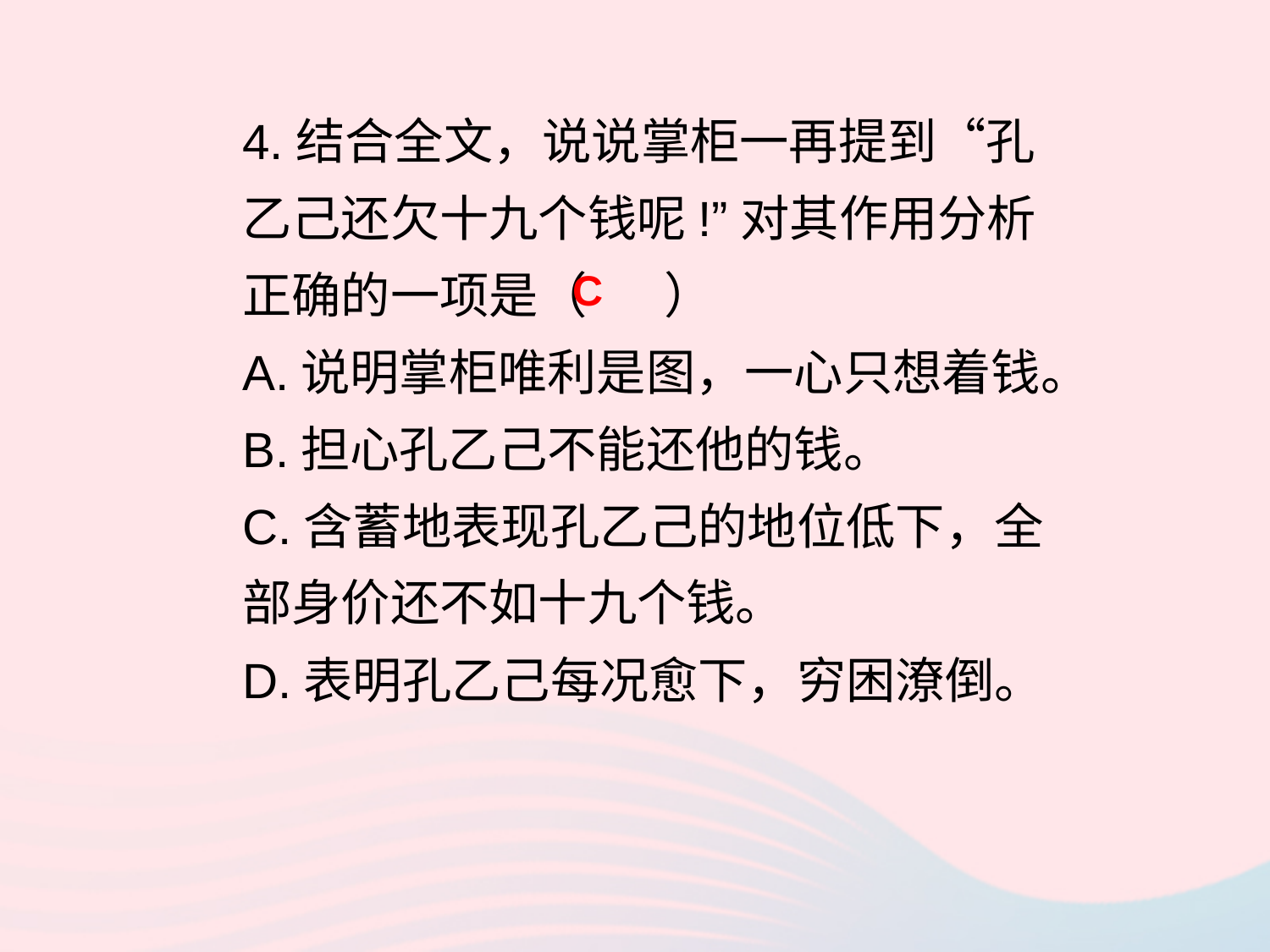

4.结合全文，说说掌柜一再提到“孔乙己还欠十九个钱呢!”对其作用分析正确的一项是（       ）
A.说明掌柜唯利是图，一心只想着钱。
B.担心孔乙己不能还他的钱。
C.含蓄地表现孔乙己的地位低下，全部身价还不如十九个钱。
D.表明孔乙己每况愈下，穷困潦倒。
C